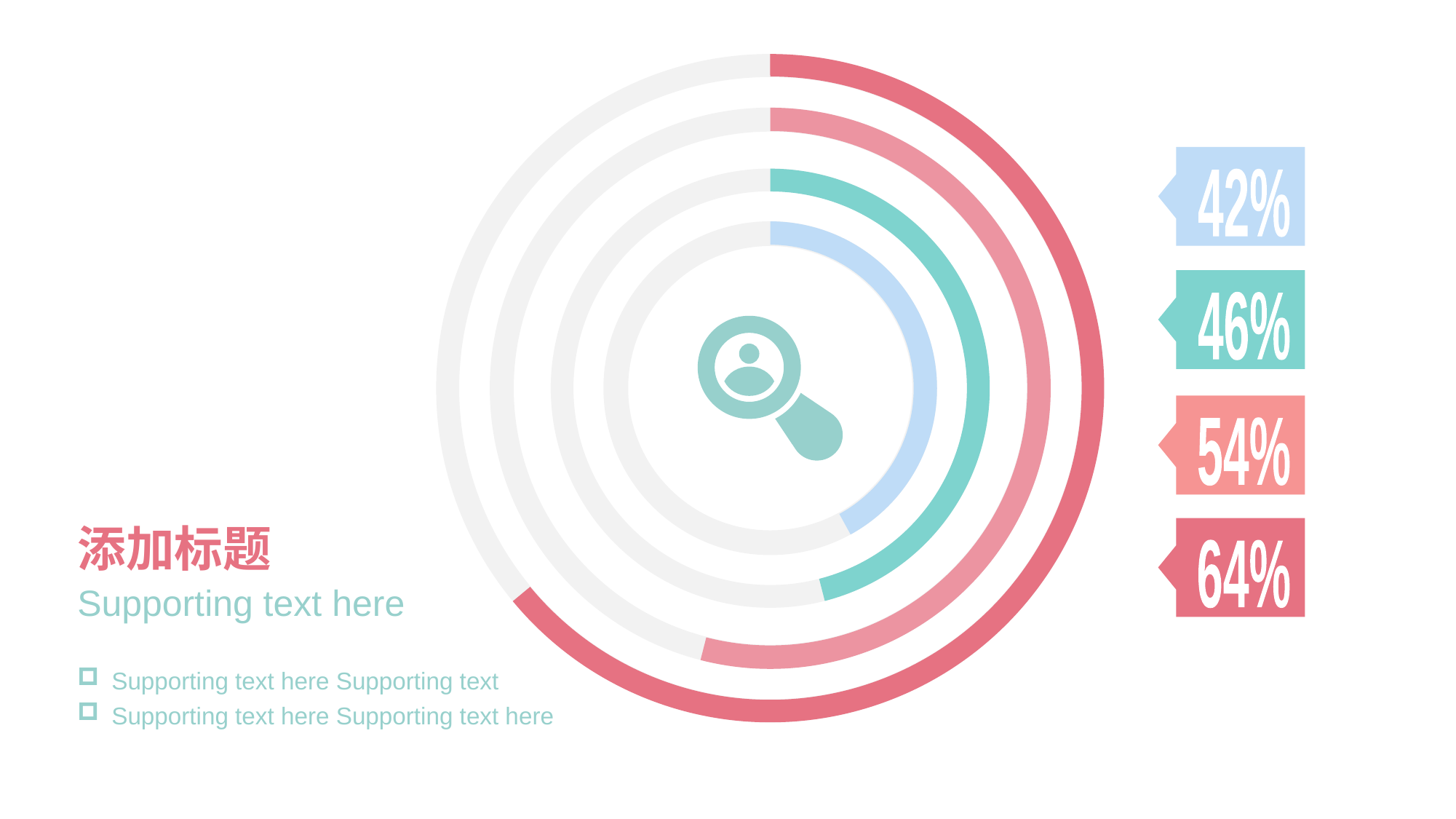

42%

46%

54%

添加标题
64%
Supporting text here
Supporting text here Supporting text
Supporting text here Supporting text here